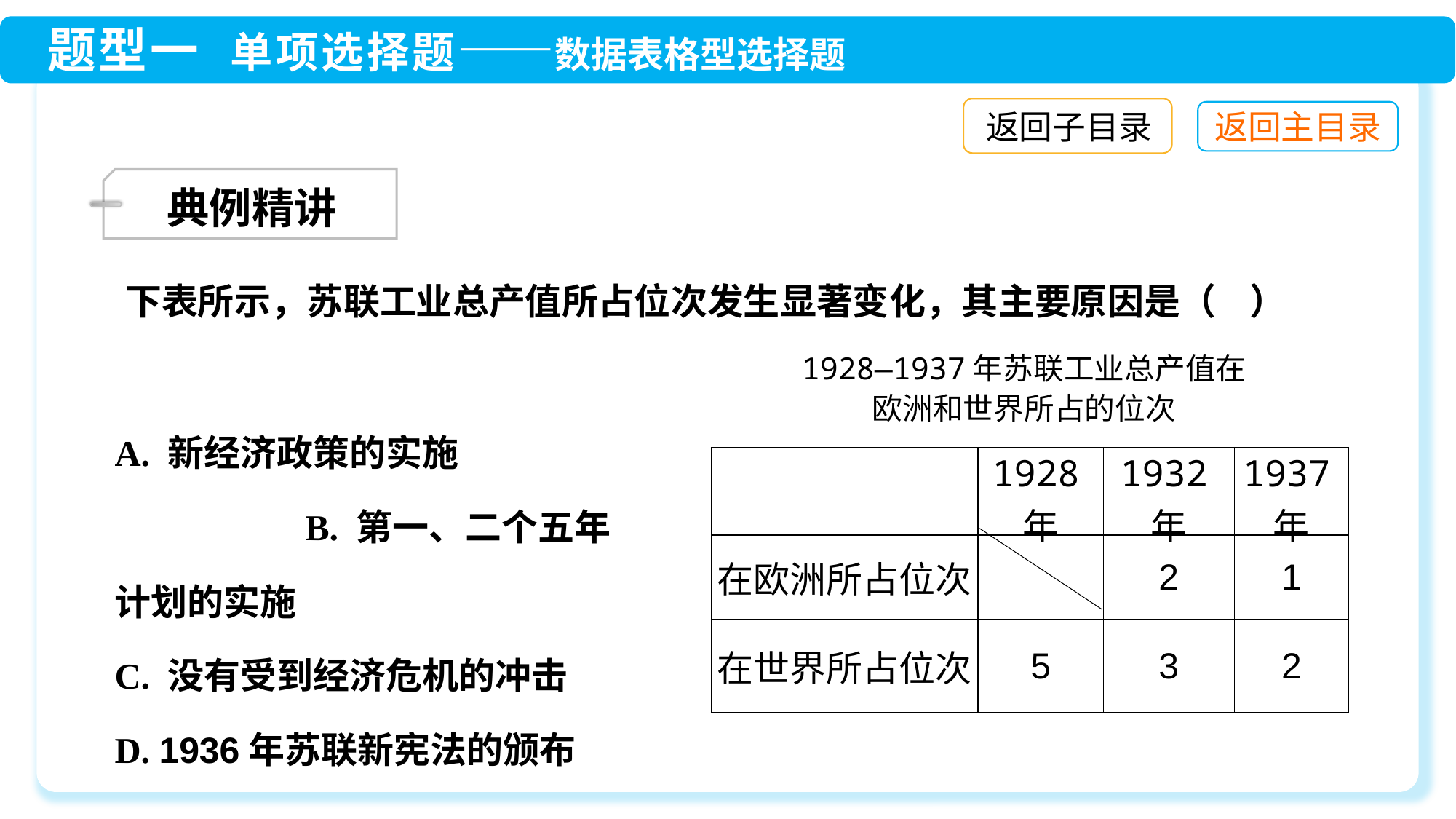

返回子目录
典例精讲

    下表所示，苏联工业总产值所占位次发生显著变化，其主要原因是（    ）
1928—1937年苏联工业总产值在
欧洲和世界所占的位次
A. 新经济政策的实施　　　　　　　　　B. 第一、二个五年计划的实施
C. 没有受到经济危机的冲击
D. 1936年苏联新宪法的颁布
|  | 1928年 | 1932年 | 1937年 |
| --- | --- | --- | --- |
| 在欧洲所占位次 |  | 2 | 1 |
| 在世界所占位次 | 5 | 3 | 2 |